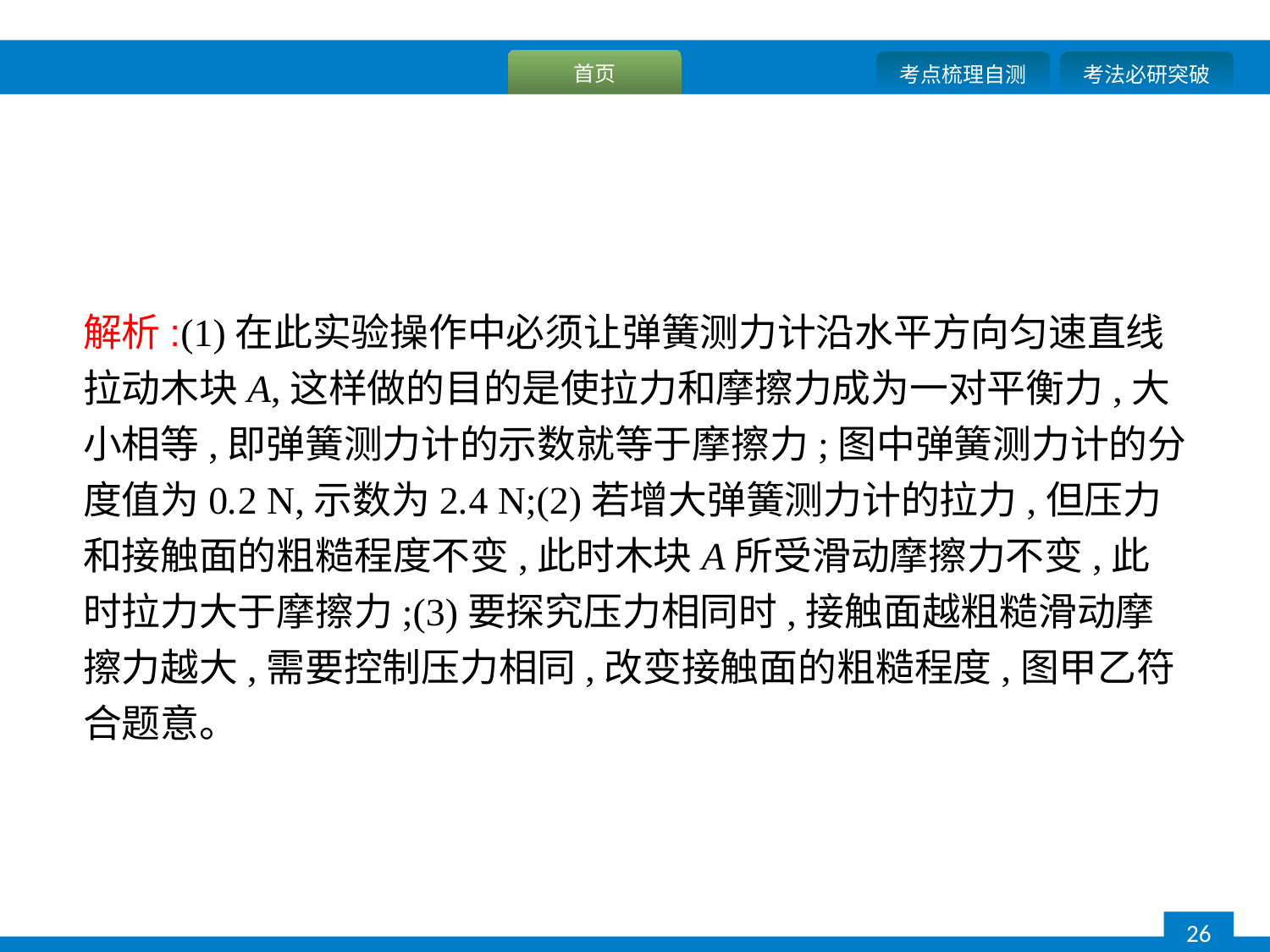

解析:(1)在此实验操作中必须让弹簧测力计沿水平方向匀速直线拉动木块A,这样做的目的是使拉力和摩擦力成为一对平衡力,大小相等,即弹簧测力计的示数就等于摩擦力;图中弹簧测力计的分度值为0.2 N,示数为2.4 N;(2)若增大弹簧测力计的拉力,但压力和接触面的粗糙程度不变,此时木块A所受滑动摩擦力不变,此时拉力大于摩擦力;(3)要探究压力相同时,接触面越粗糙滑动摩擦力越大,需要控制压力相同,改变接触面的粗糙程度,图甲乙符合题意。